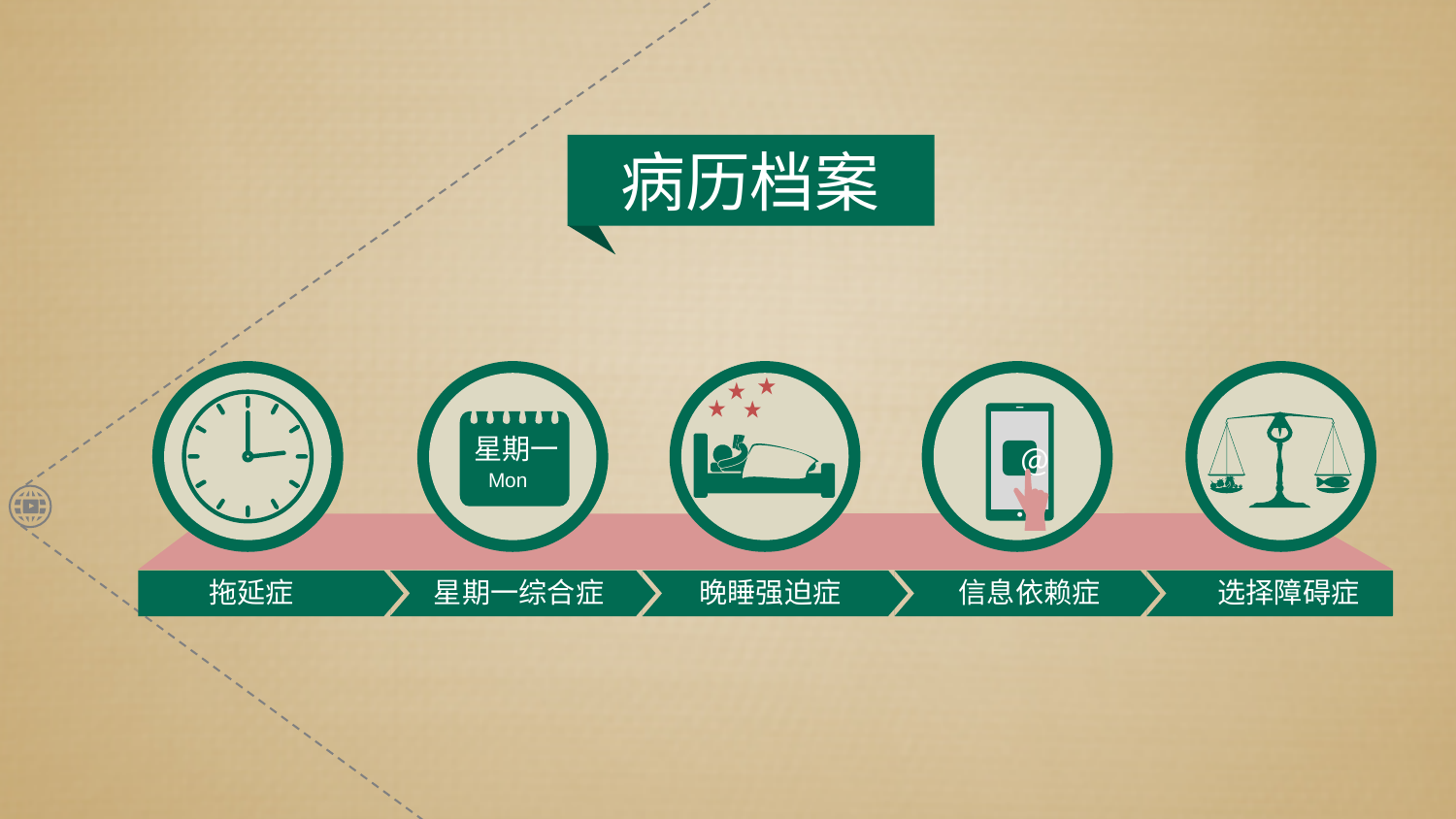

病历档案

星期一
Mon

@

拖延症
星期一综合症
晚睡强迫症
信息依赖症
选择障碍症